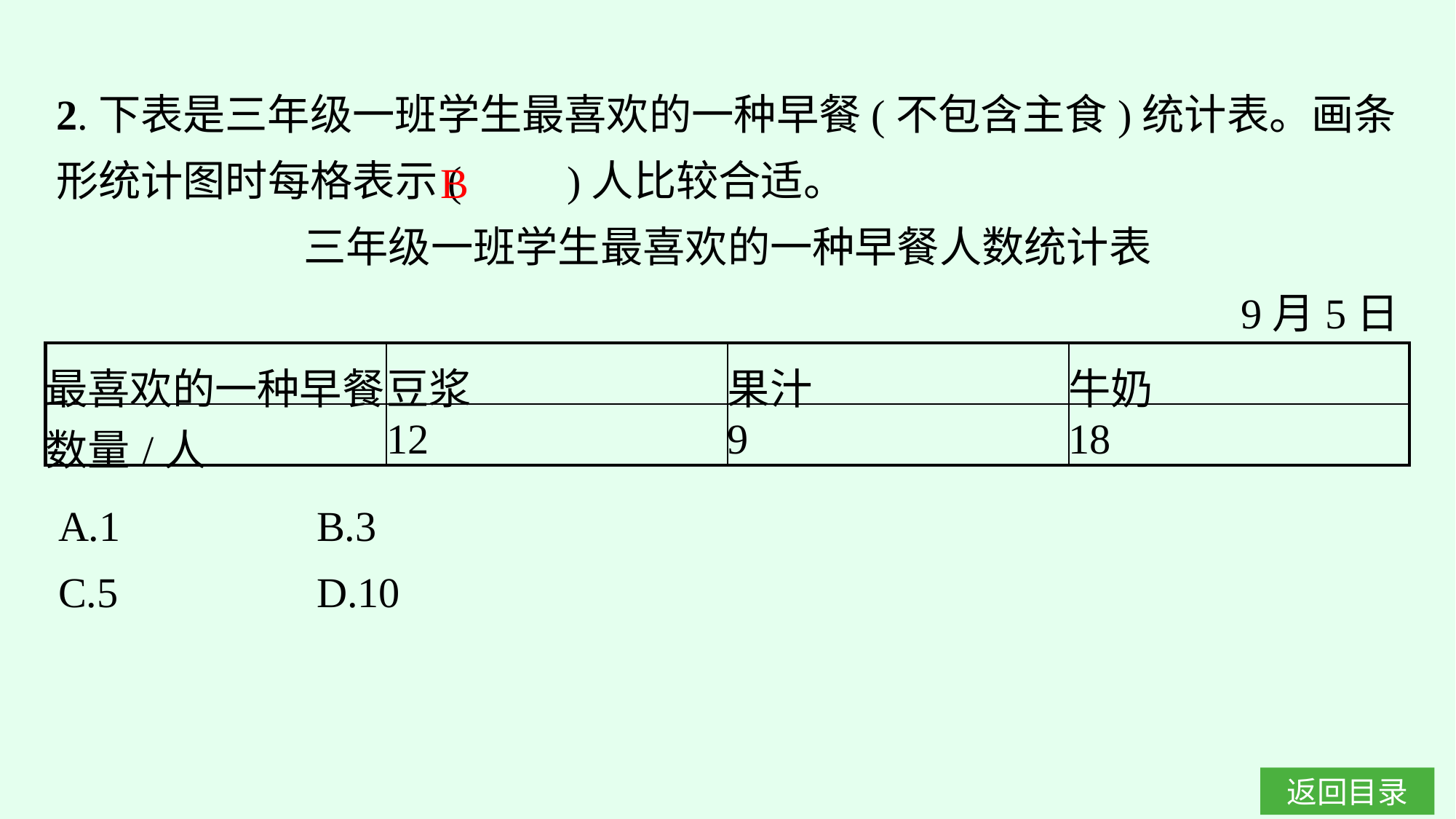

2.下表是三年级一班学生最喜欢的一种早餐(不包含主食)统计表。画条形统计图时每格表示(　　)人比较合适。
三年级一班学生最喜欢的一种早餐人数统计表
9月5日
B
| 最喜欢的一种早餐 | 豆浆 | 果汁 | 牛奶 |
| --- | --- | --- | --- |
| 数量/人 | 12 | 9 | 18 |
A.1		B.3
C.5		D.10